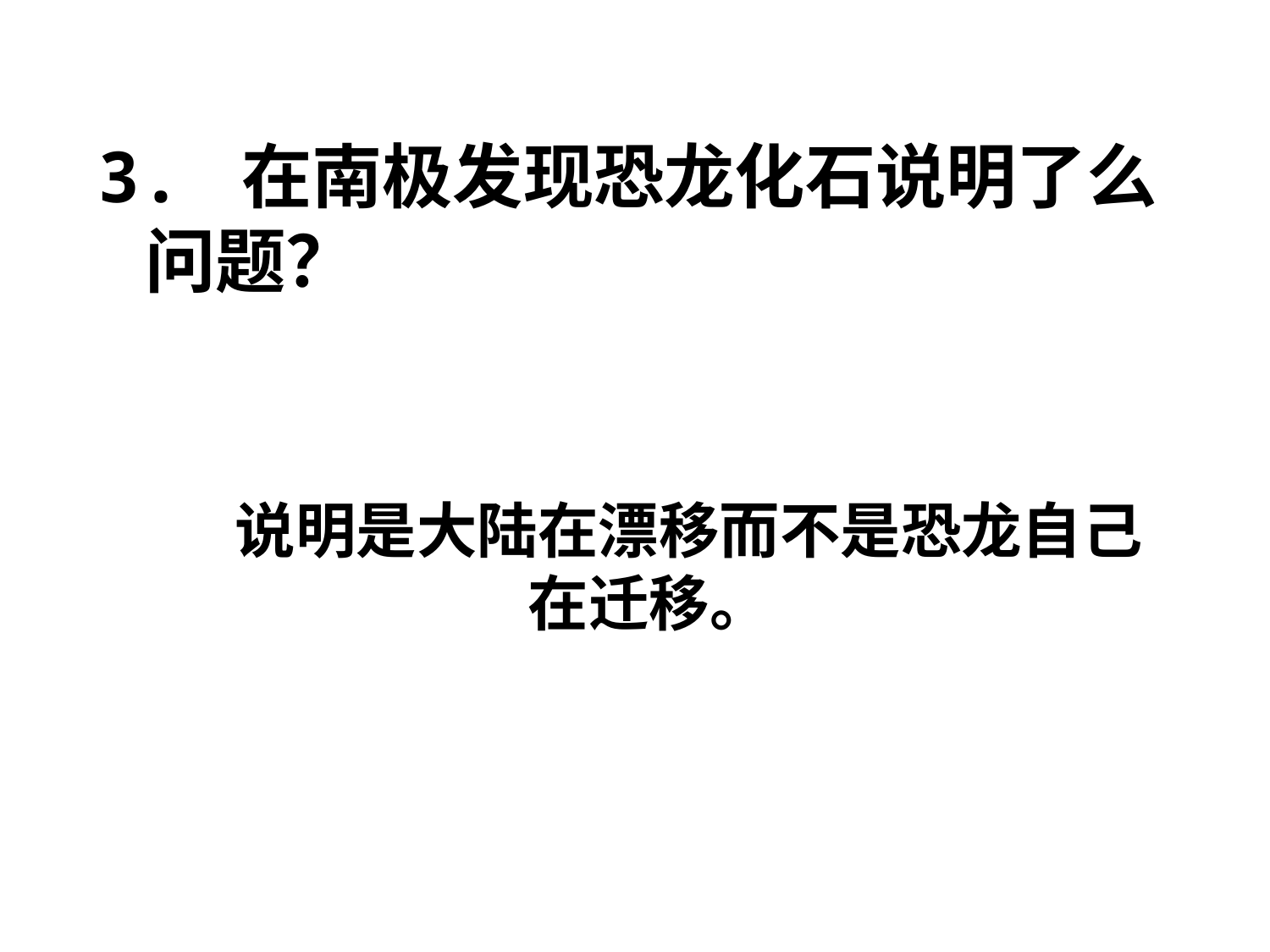

3. 在南极发现恐龙化石说明了么问题？
# 说明是大陆在漂移而不是恐龙自己在迁移。